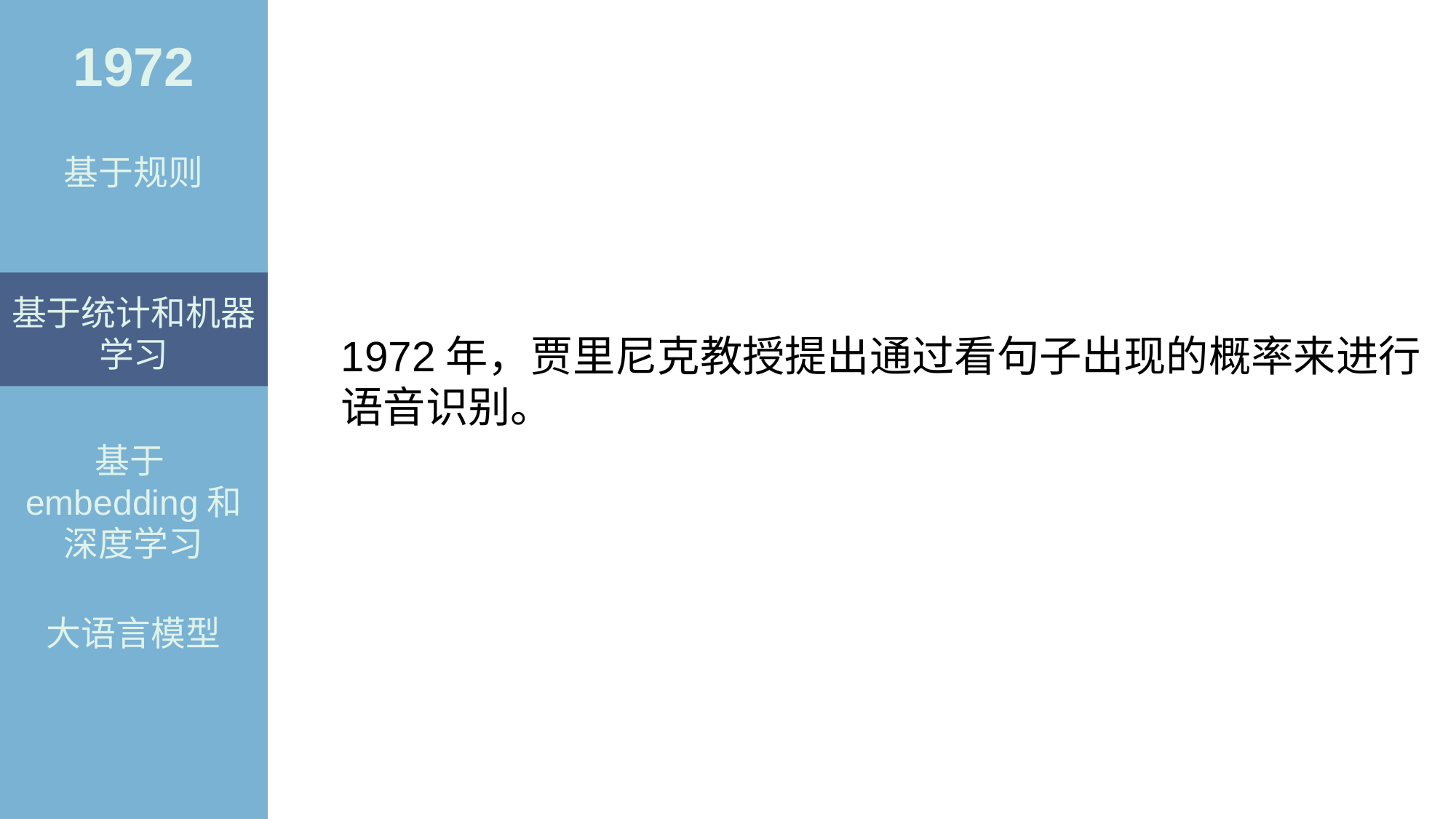

1972
基于规则

基于统计和机器学习
1972年，贾里尼克教授提出通过看句子出现的概率来进行语音识别。
基于embedding和深度学习
大语言模型